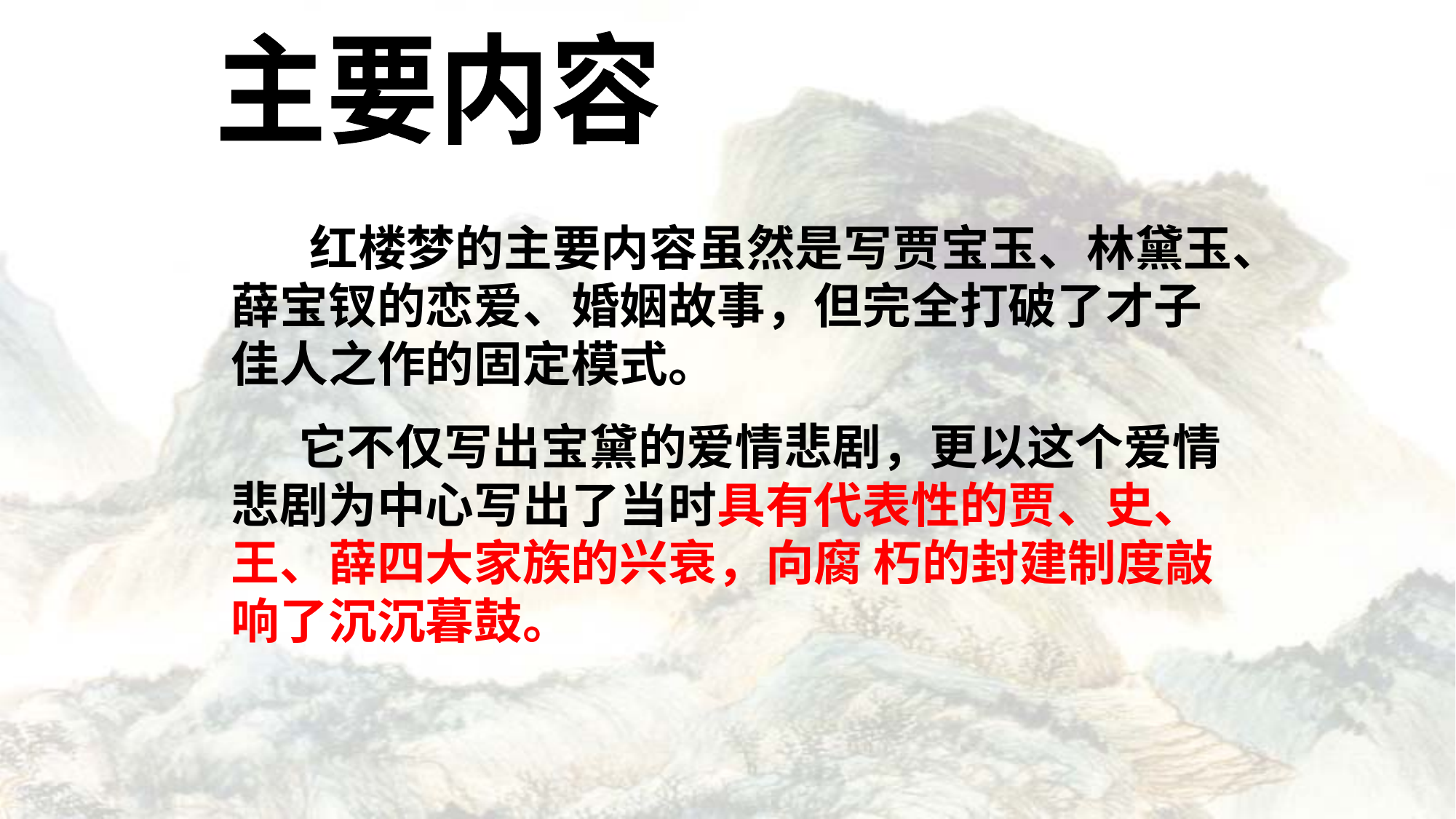

主要内容
      红楼梦的主要内容虽然是写贾宝玉、林黛玉、薛宝钗的恋爱、婚姻故事，但完全打破了才子佳人之作的固定模式。
     它不仅写出宝黛的爱情悲剧，更以这个爱情悲剧为中心写出了当时具有代表性的贾、史、王、薛四大家族的兴衰，向腐 朽的封建制度敲响了沉沉暮鼓。